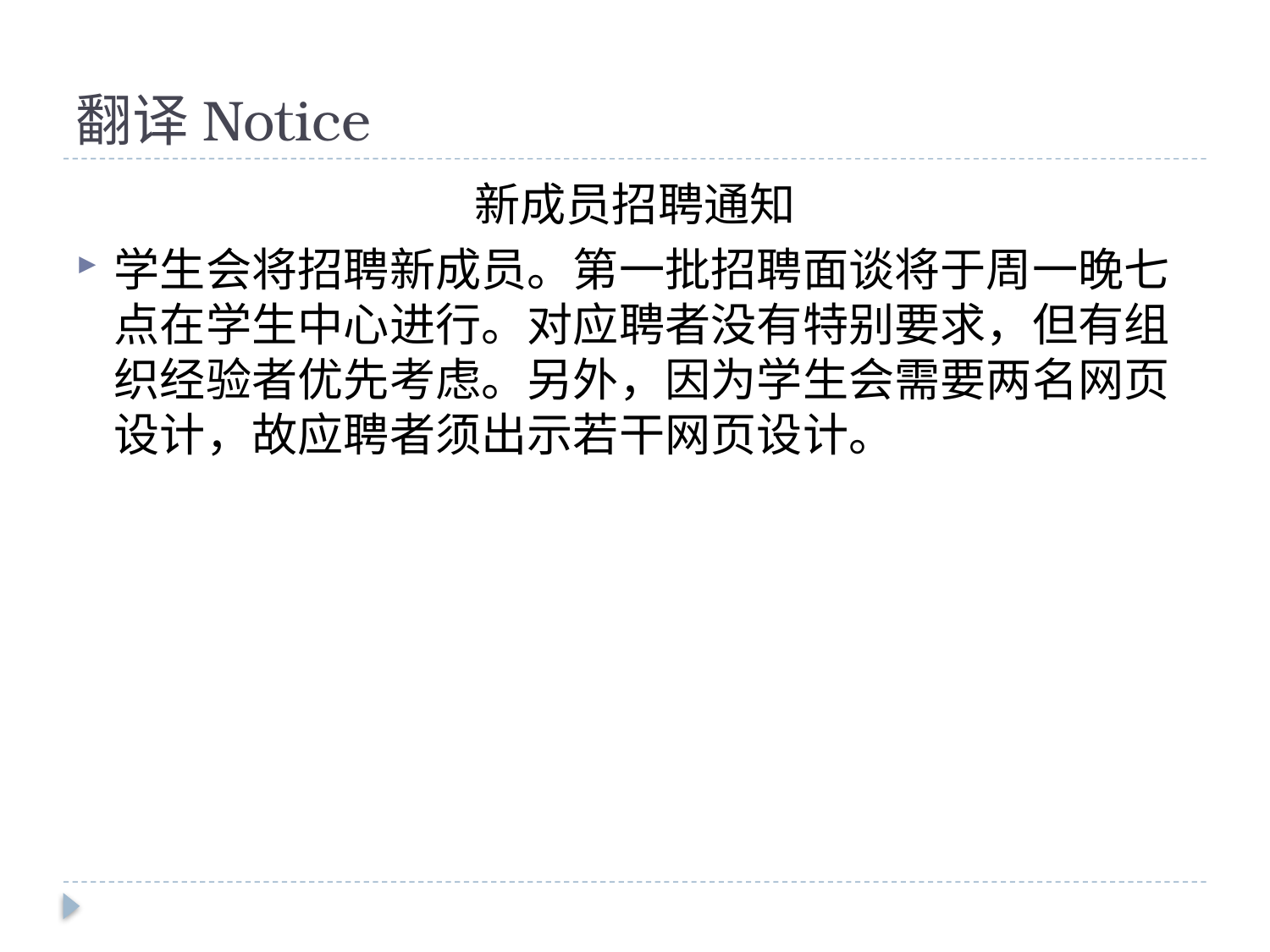

# 翻译Notice
新成员招聘通知
学生会将招聘新成员。第一批招聘面谈将于周一晚七点在学生中心进行。对应聘者没有特别要求，但有组织经验者优先考虑。另外，因为学生会需要两名网页设计，故应聘者须出示若干网页设计。